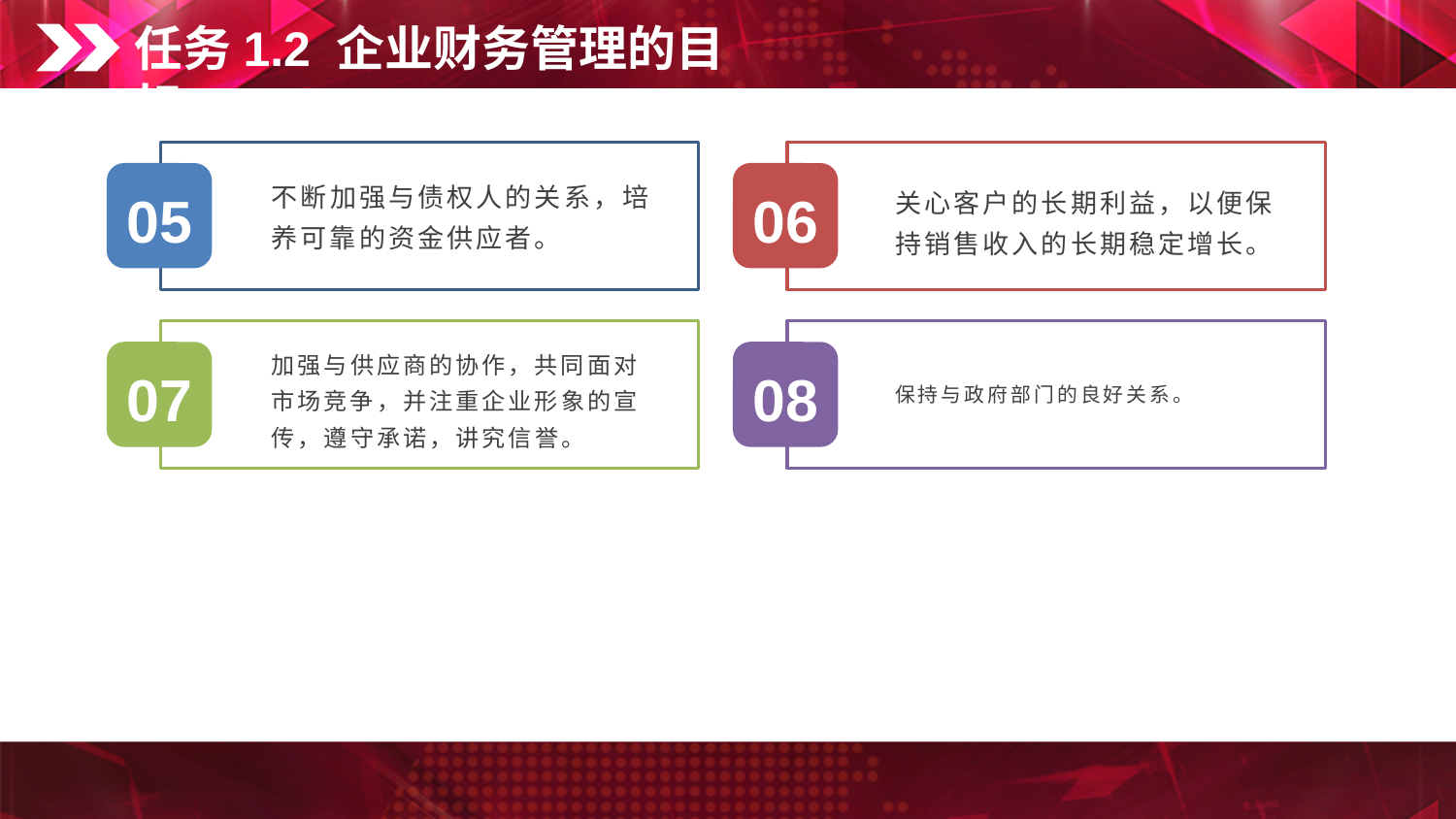

任务1.2 企业财务管理的目标

关心客户的长期利益，以便保持销售收入的长期稳定增长。
05
06
不断加强与债权人的关系，培养可靠的资金供应者。

保持与政府部门的良好关系。
07
08
加强与供应商的协作，共同面对市场竞争，并注重企业形象的宣传，遵守承诺，讲究信誉。